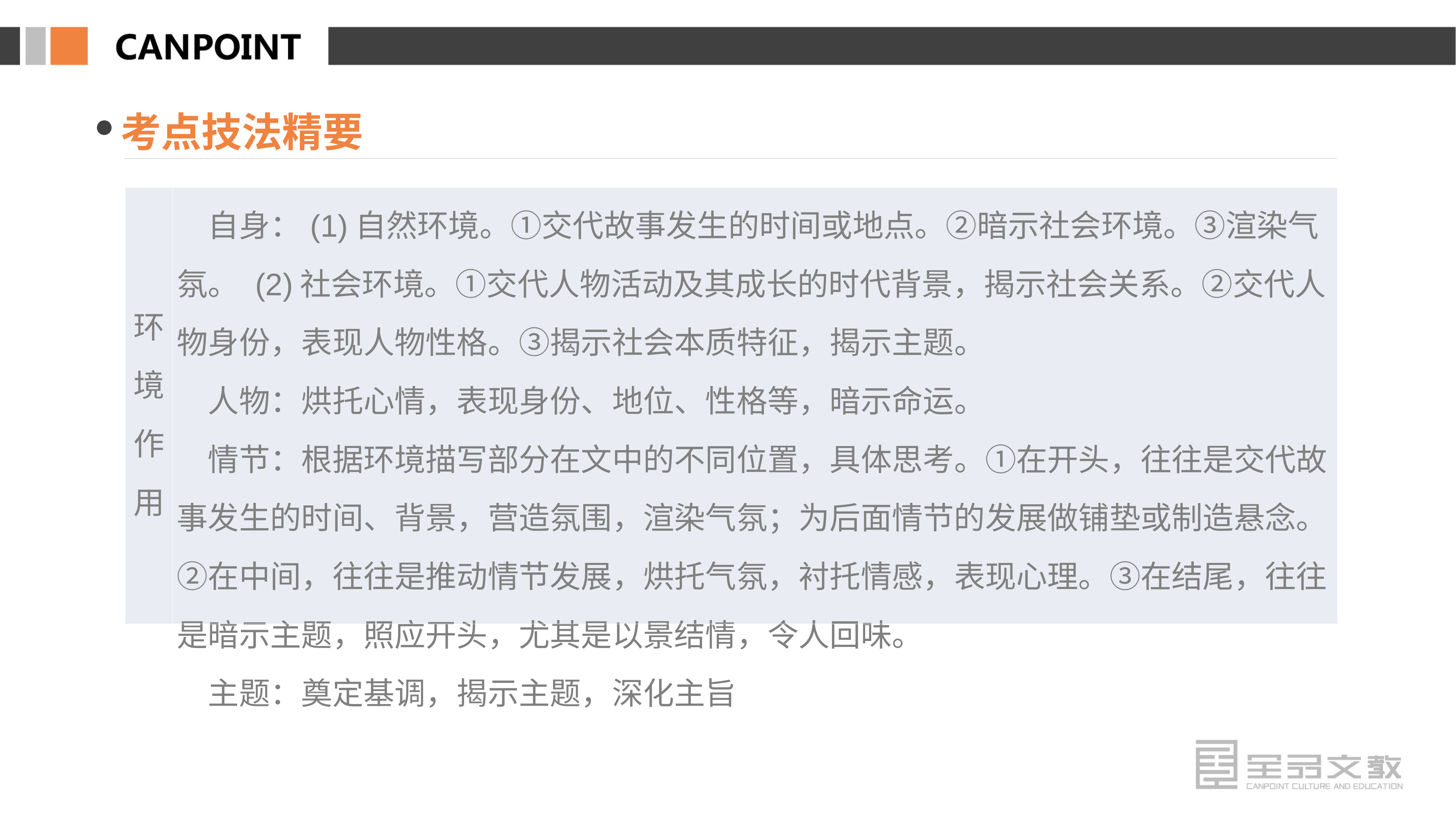

考点技法精要

| 环境 作用 | 自身：(1)自然环境。①交代故事发生的时间或地点。②暗示社会环境。③渲染气氛。 (2)社会环境。①交代人物活动及其成长的时代背景，揭示社会关系。②交代人物身份，表现人物性格。③揭示社会本质特征，揭示主题。 　人物：烘托心情，表现身份、地位、性格等，暗示命运。 　情节：根据环境描写部分在文中的不同位置，具体思考。①在开头，往往是交代故事发生的时间、背景，营造氛围，渲染气氛；为后面情节的发展做铺垫或制造悬念。②在中间，往往是推动情节发展，烘托气氛，衬托情感，表现心理。③在结尾，往往是暗示主题，照应开头，尤其是以景结情，令人回味。 　主题：奠定基调，揭示主题，深化主旨 |
| --- | --- |